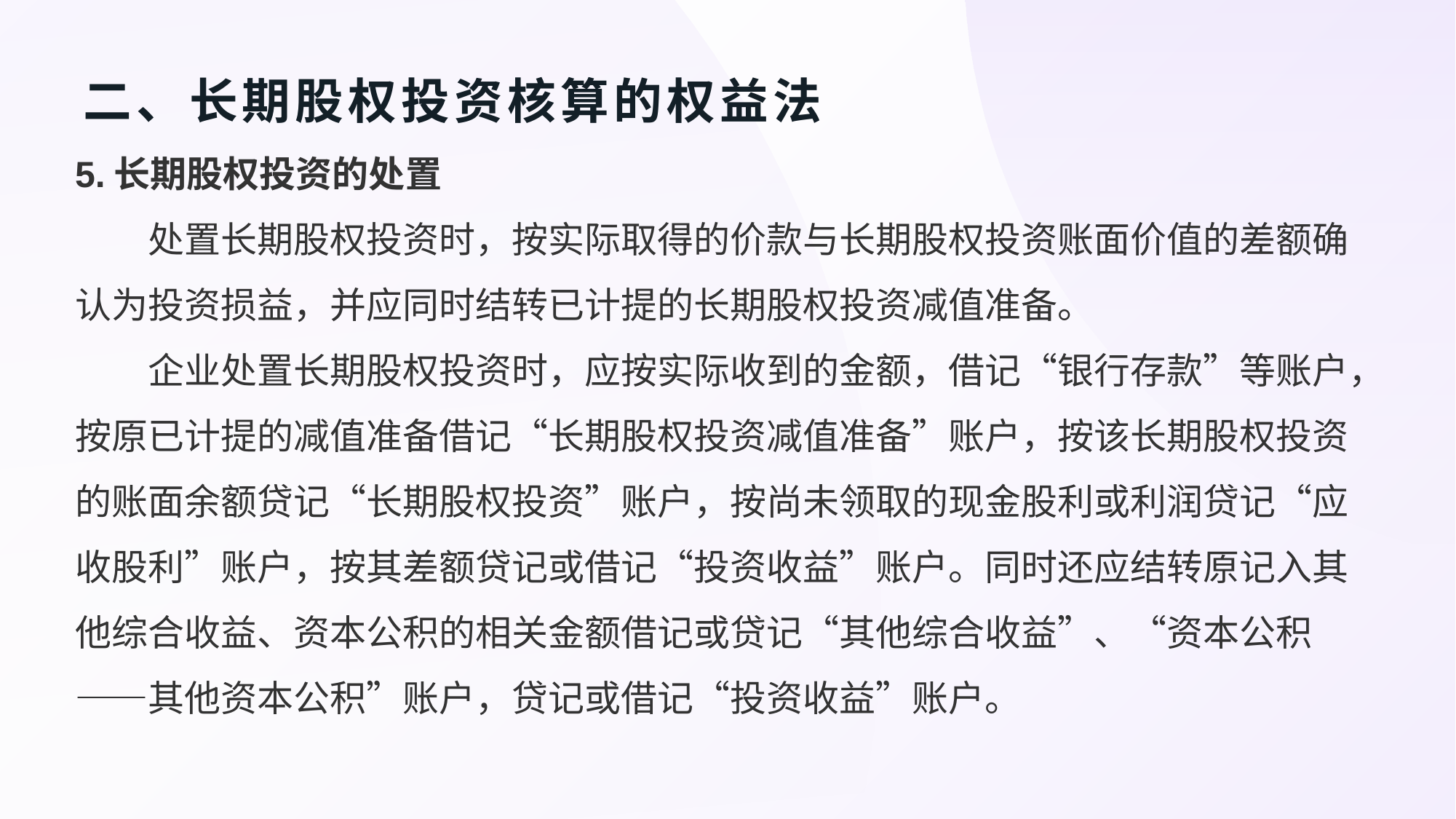

# 二、长期股权投资核算的权益法
5.长期股权投资的处置
处置长期股权投资时，按实际取得的价款与长期股权投资账面价值的差额确认为投资损益，并应同时结转已计提的长期股权投资减值准备。
企业处置长期股权投资时，应按实际收到的金额，借记“银行存款”等账户，按原已计提的减值准备借记“长期股权投资减值准备”账户，按该长期股权投资的账面余额贷记“长期股权投资”账户，按尚未领取的现金股利或利润贷记“应收股利”账户，按其差额贷记或借记“投资收益”账户。同时还应结转原记入其他综合收益、资本公积的相关金额借记或贷记“其他综合收益”、“资本公积——其他资本公积”账户，贷记或借记“投资收益”账户。